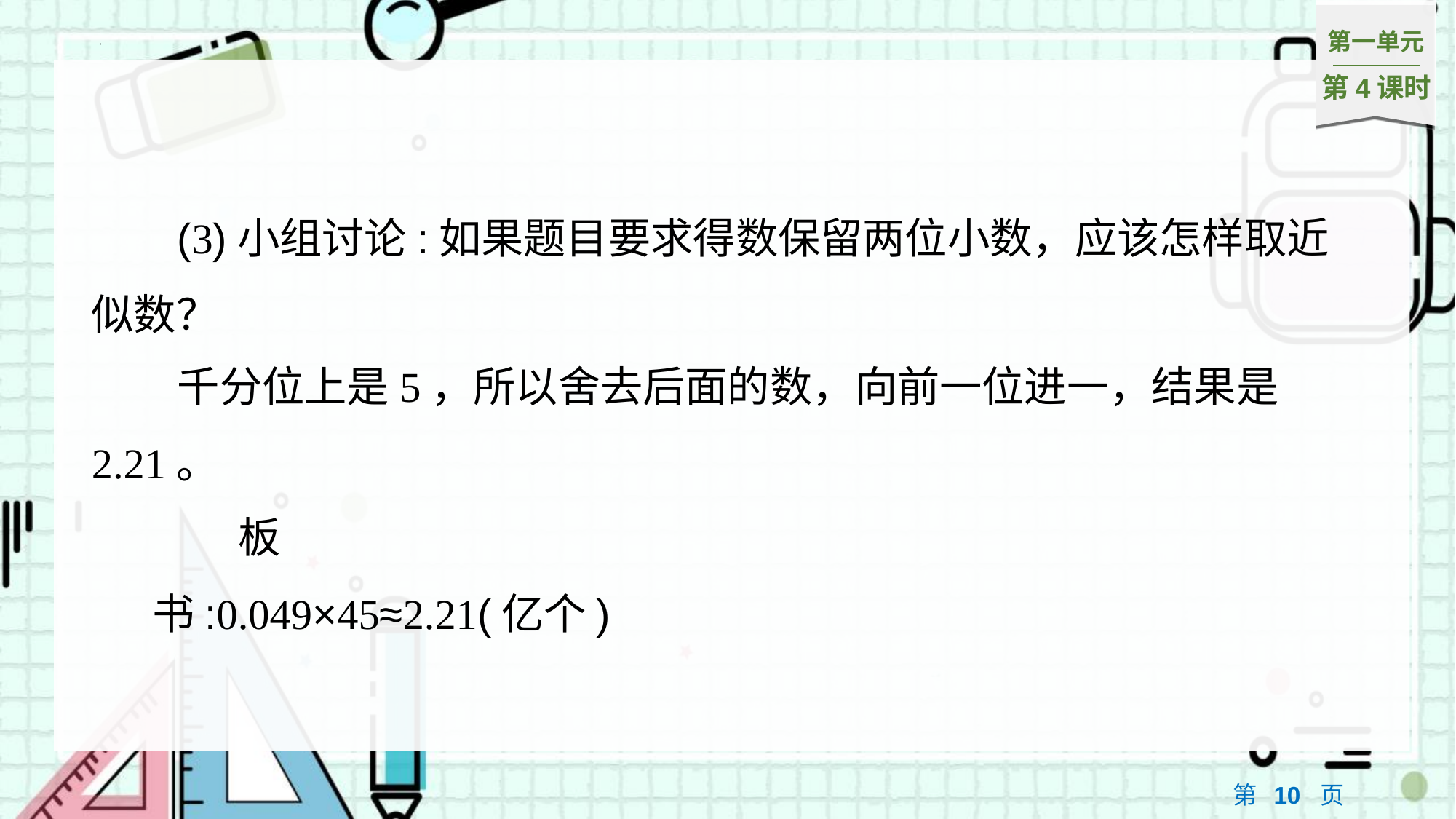

(3)小组讨论:如果题目要求得数保留两位小数，应该怎样取近似数？
千分位上是5，所以舍去后面的数，向前一位进一，结果是2.21。
板书:0.049×45≈2.21(亿个)